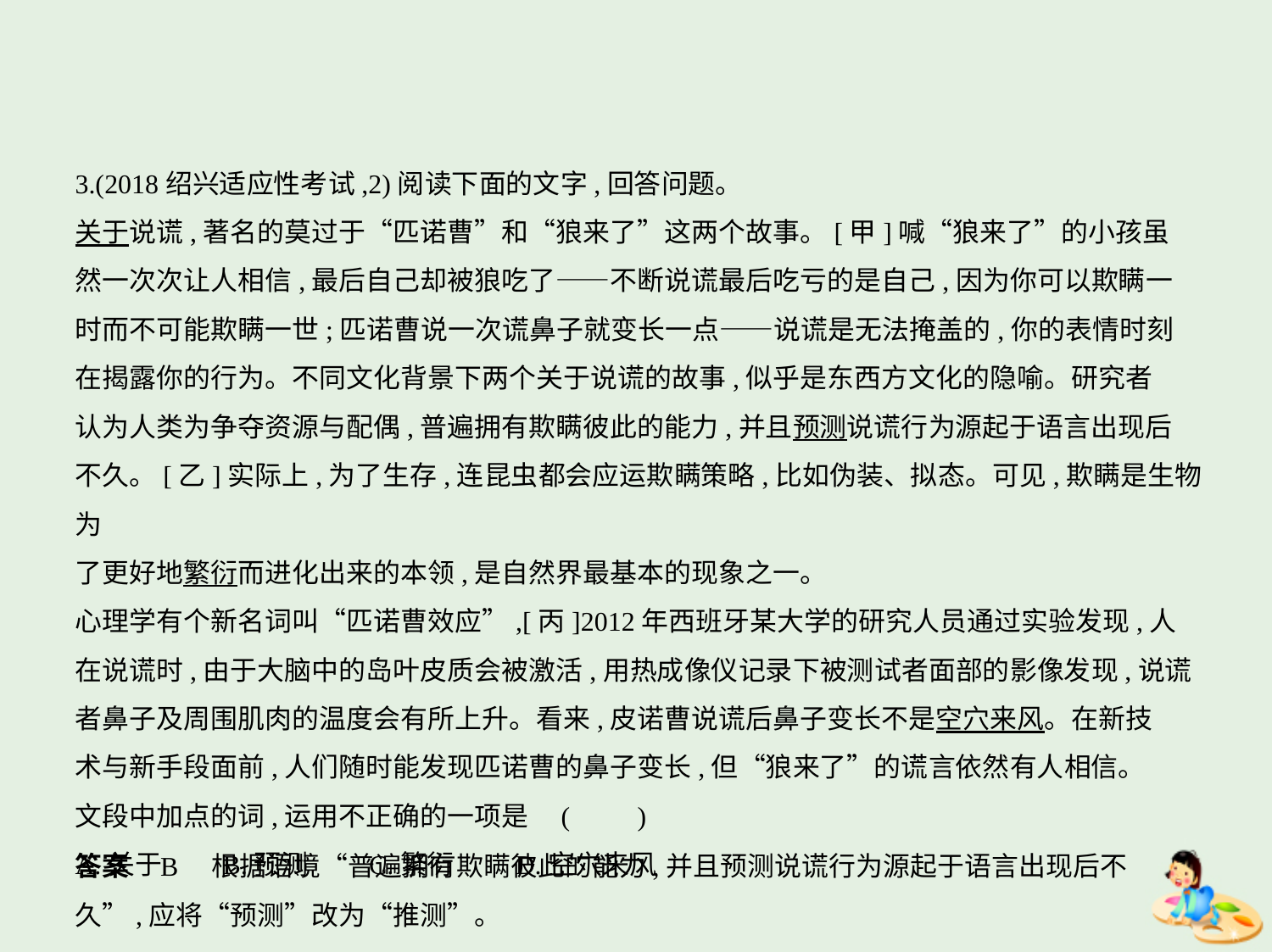

3.(2018绍兴适应性考试,2)阅读下面的文字,回答问题。
关于说谎,著名的莫过于“匹诺曹”和“狼来了”这两个故事。[甲]喊“狼来了”的小孩虽
然一次次让人相信,最后自己却被狼吃了——不断说谎最后吃亏的是自己,因为你可以欺瞒一
时而不可能欺瞒一世;匹诺曹说一次谎鼻子就变长一点——说谎是无法掩盖的,你的表情时刻
在揭露你的行为。不同文化背景下两个关于说谎的故事,似乎是东西方文化的隐喻。研究者
认为人类为争夺资源与配偶,普遍拥有欺瞒彼此的能力,并且预测说谎行为源起于语言出现后
不久。[乙]实际上,为了生存,连昆虫都会应运欺瞒策略,比如伪装、拟态。可见,欺瞒是生物为
了更好地繁衍而进化出来的本领,是自然界最基本的现象之一。
心理学有个新名词叫“匹诺曹效应”,[丙]2012年西班牙某大学的研究人员通过实验发现,人
在说谎时,由于大脑中的岛叶皮质会被激活,用热成像仪记录下被测试者面部的影像发现,说谎
者鼻子及周围肌肉的温度会有所上升。看来,皮诺曹说谎后鼻子变长不是空穴来风。在新技
术与新手段面前,人们随时能发现匹诺曹的鼻子变长,但“狼来了”的谎言依然有人相信。
文段中加点的词,运用不正确的一项是 (　　)
A.关于　　B.预测　　C.繁衍　　D.空穴来风
答案    B　根据语境“普遍拥有欺瞒彼此的能力,并且预测说谎行为源起于语言出现后不
久”,应将“预测”改为“推测”。